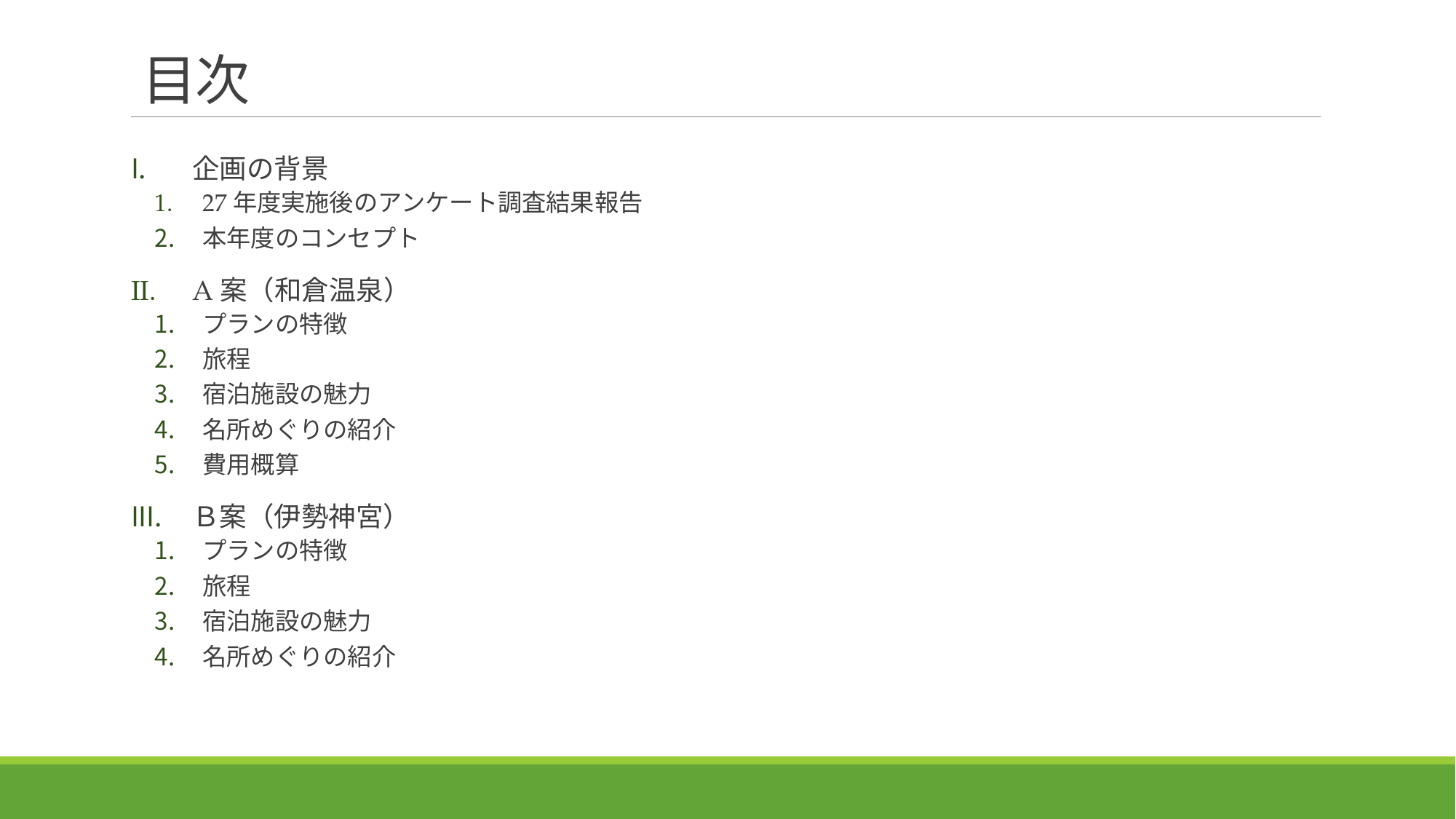

# 目次
企画の背景
27年度実施後のアンケート調査結果報告
本年度のコンセプト
A案（和倉温泉）
プランの特徴
旅程
宿泊施設の魅力
名所めぐりの紹介
費用概算
Ｂ案（伊勢神宮）
プランの特徴
旅程
宿泊施設の魅力
名所めぐりの紹介